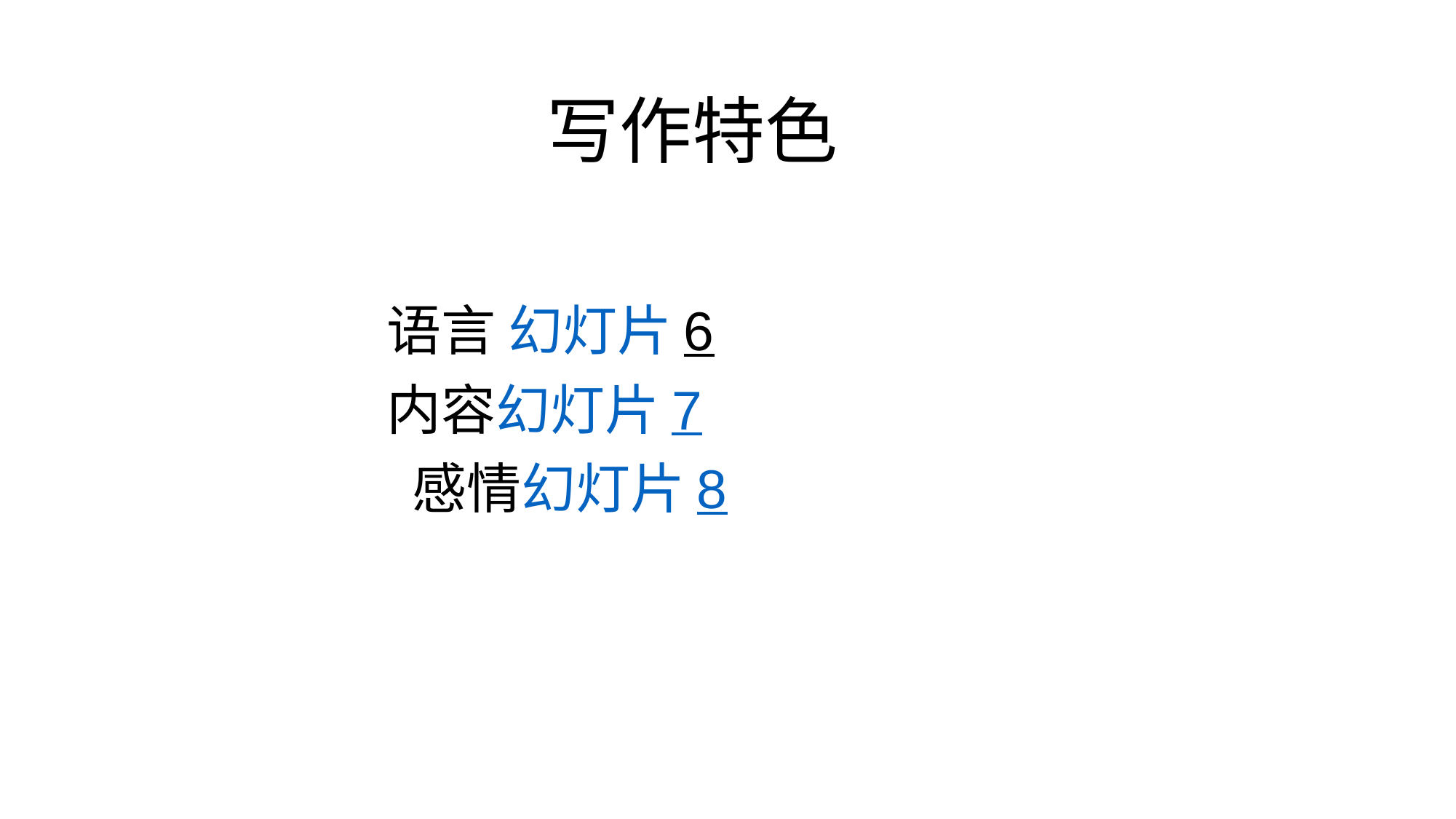

写作特色
语言 幻灯片 6
内容幻灯片 7
 感情幻灯片 8